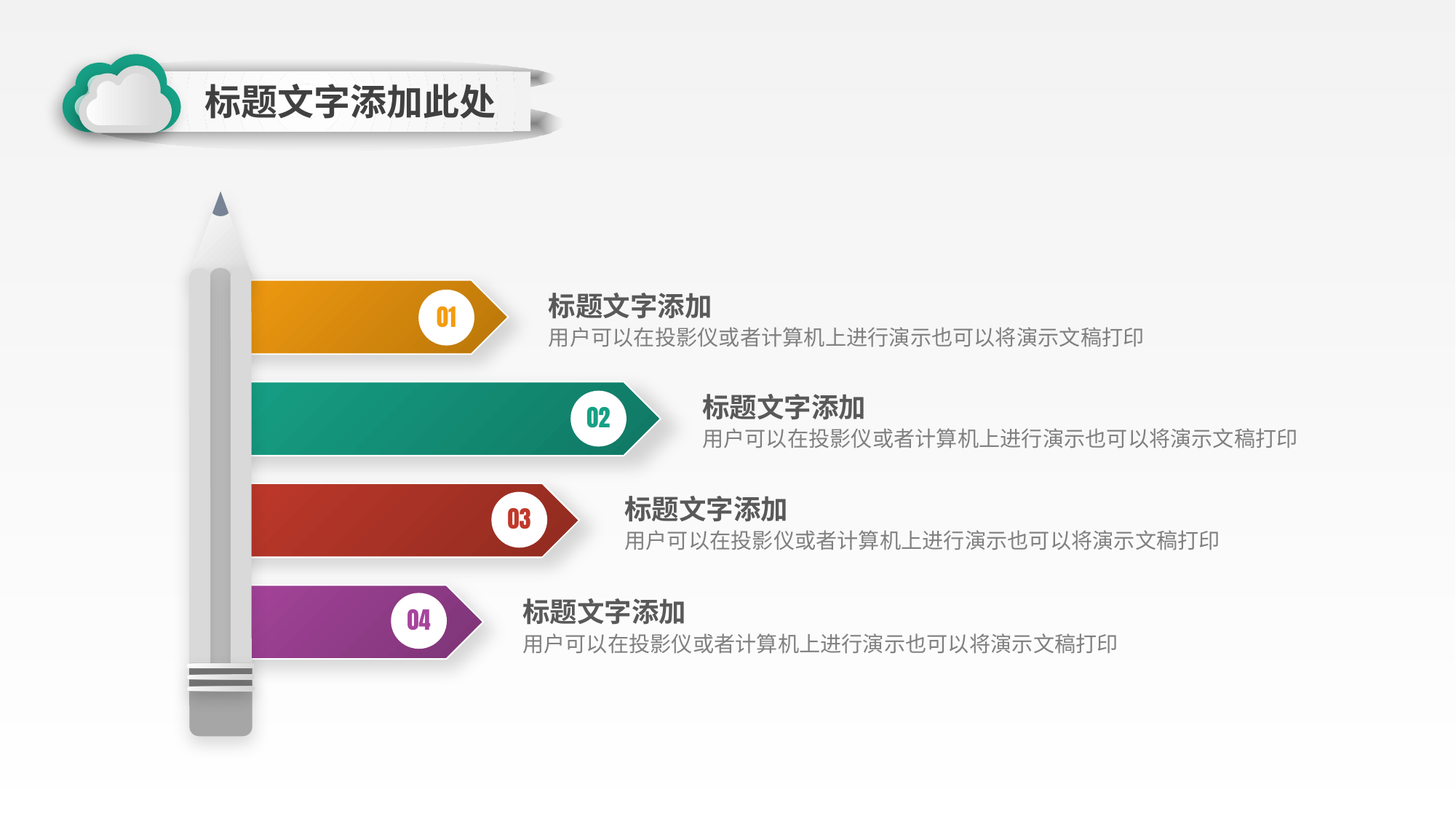

标题文字添加此处

标题文字添加
用户可以在投影仪或者计算机上进行演示也可以将演示文稿打印

01
标题文字添加
用户可以在投影仪或者计算机上进行演示也可以将演示文稿打印

02
标题文字添加
用户可以在投影仪或者计算机上进行演示也可以将演示文稿打印

03
标题文字添加
用户可以在投影仪或者计算机上进行演示也可以将演示文稿打印

04